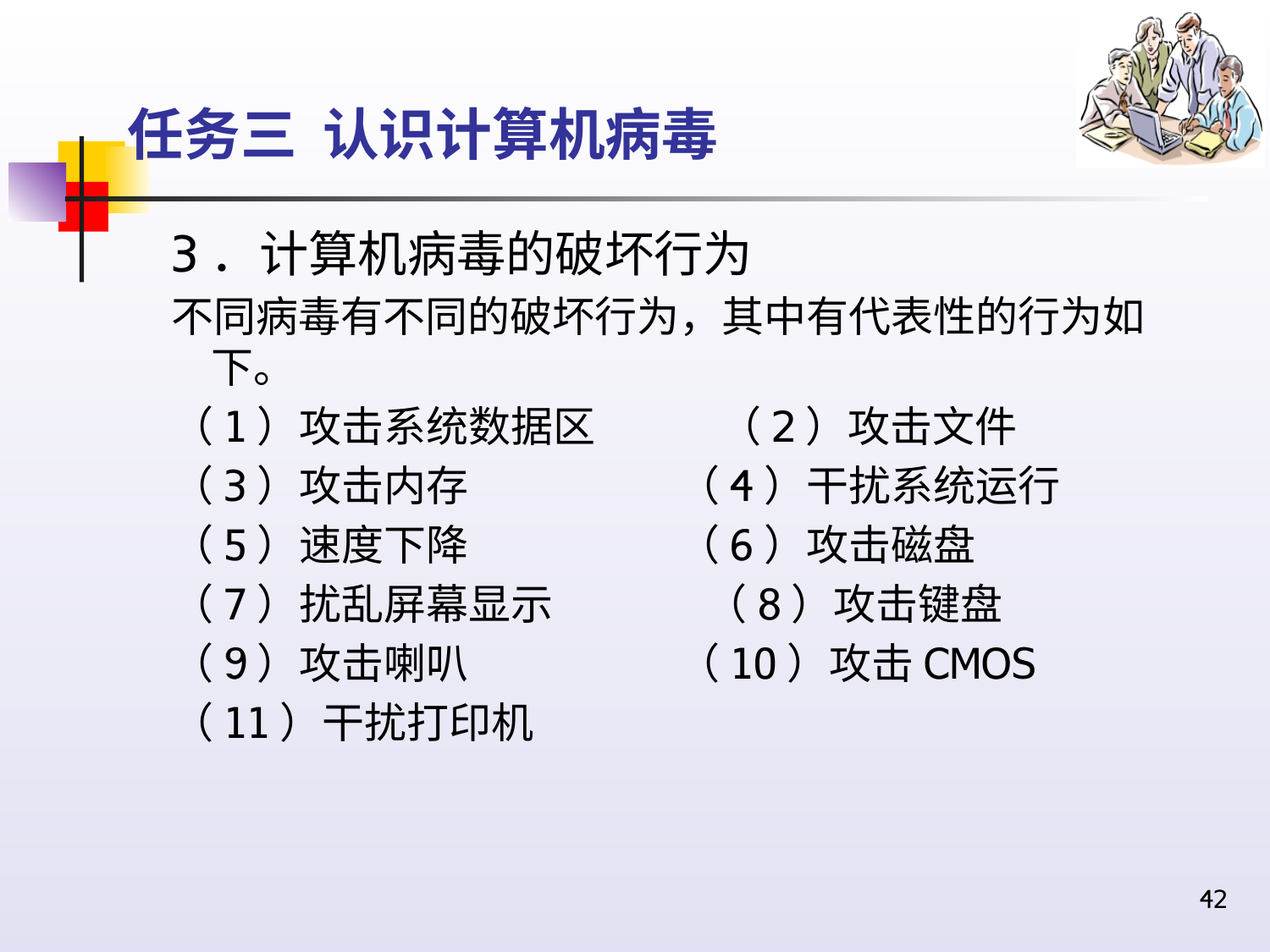

# 任务三  认识计算机病毒
3．计算机病毒的破坏行为
不同病毒有不同的破坏行为，其中有代表性的行为如下。
（1）攻击系统数据区             （2）攻击文件
（3）攻击内存                      （4）干扰系统运行
（5）速度下降                      （6）攻击磁盘
（7）扰乱屏幕显示                （8）攻击键盘
（9）攻击喇叭                      （10）攻击CMOS
（11）干扰打印机
42